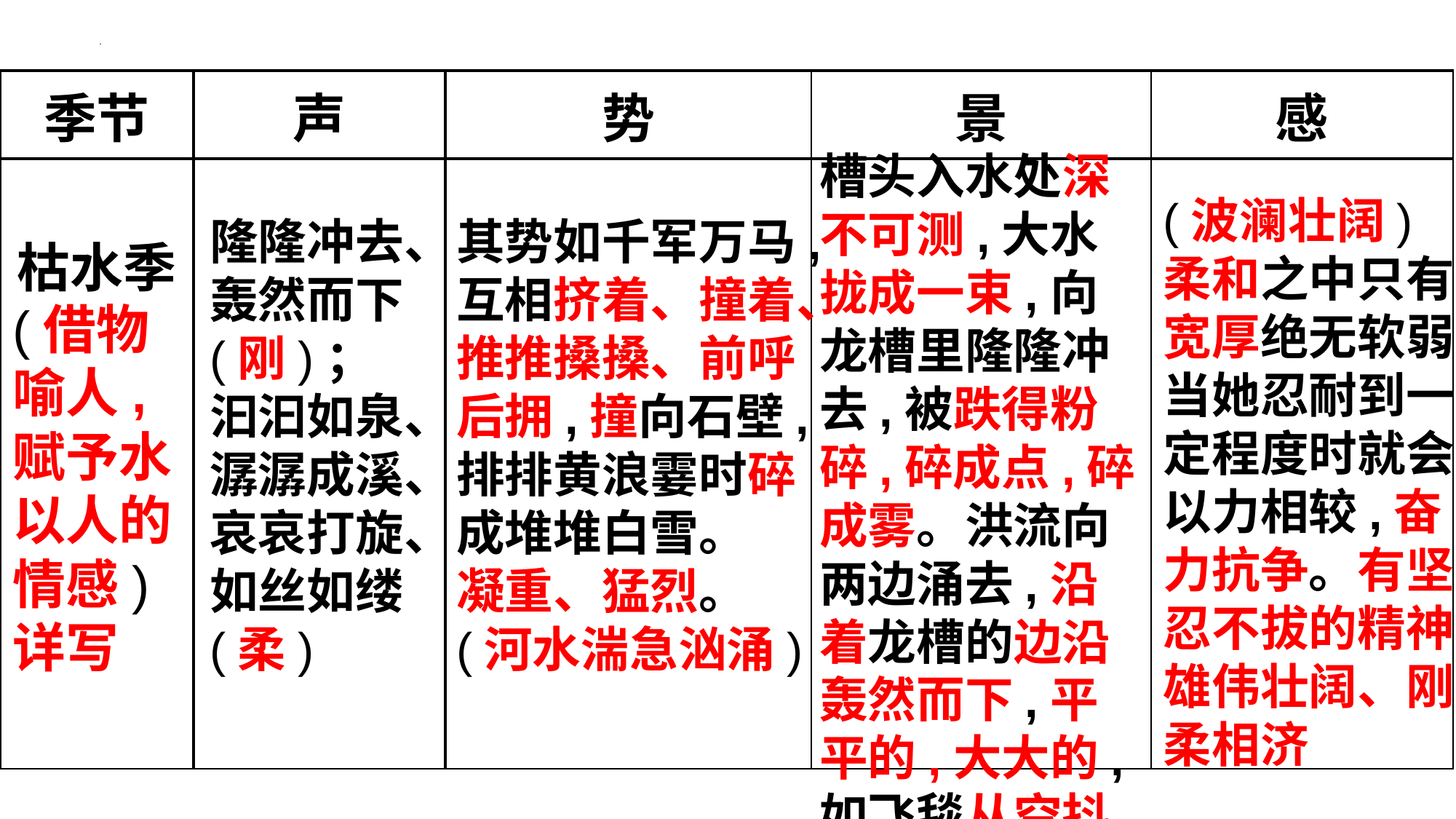

| 季节 | 声 | 势 | 景 | 感 |
| --- | --- | --- | --- | --- |
| 枯水季 |  |  |  |  |
槽头入水处深不可测,大水拢成一束,向龙槽里隆隆冲去,被跌得粉碎,碎成点,碎成雾。洪流向两边涌去,沿着龙槽的边沿轰然而下,平平的,大大的,如飞毯从空抖落。
(波澜壮阔)柔和之中只有宽厚绝无软弱,当她忍耐到一定程度时就会以力相较,奋力抗争。有坚忍不拔的精神,雄伟壮阔、刚柔相济
隆隆冲去、轰然而下(刚)；
汩汩如泉、潺潺成溪、哀哀打旋、如丝如缕(柔)
其势如千军万马,互相挤着、撞着、推推搡搡、前呼后拥,撞向石壁,排排黄浪霎时碎成堆堆白雪。
凝重、猛烈。
(河水湍急汹涌)

(借物喻人,赋予水以人的情感)
详写